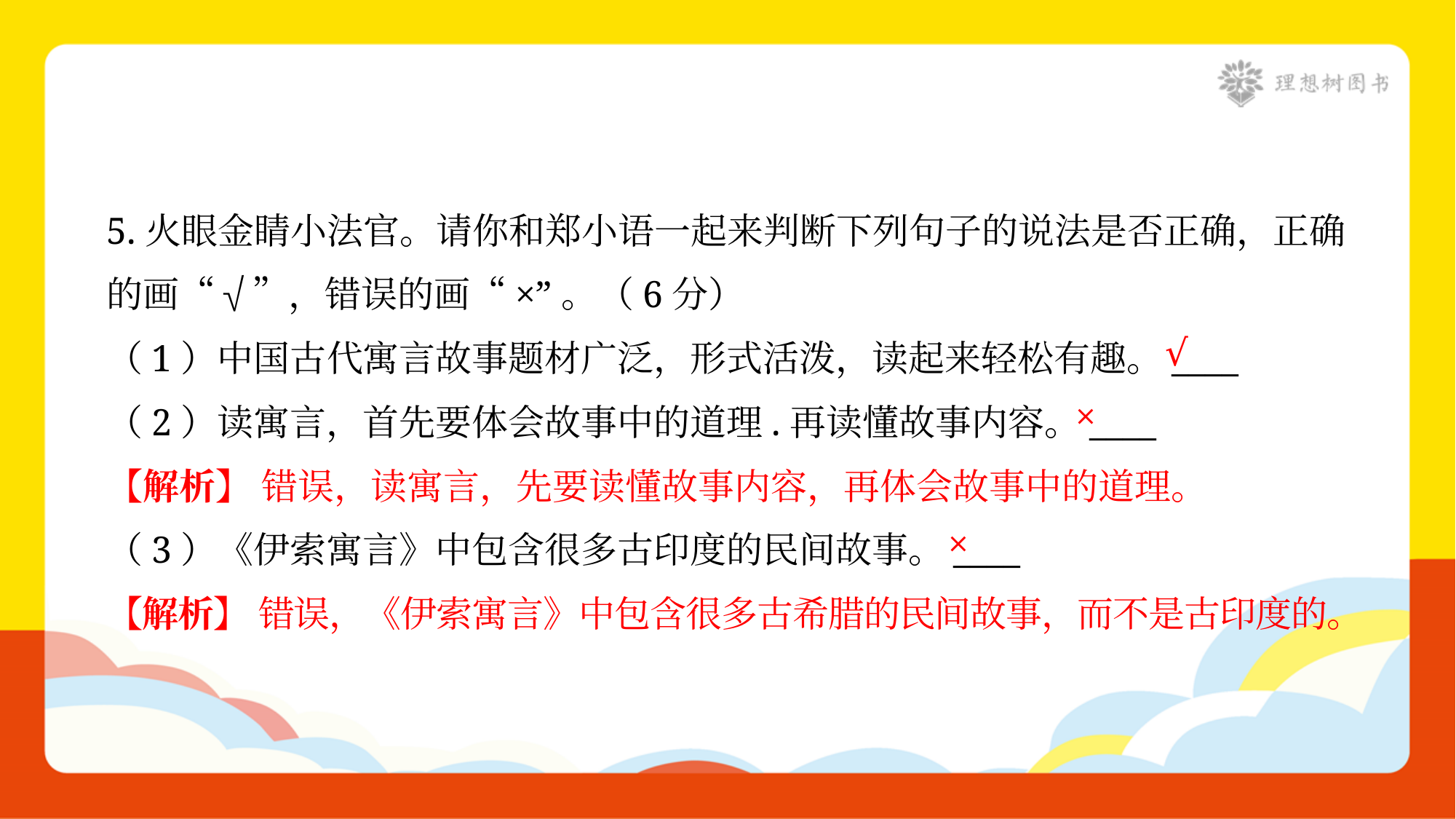

5.火眼金睛小法官。请你和郑小语一起来判断下列句子的说法是否正确，正确
的画“√”，错误的画“×”。（6分）
√
（1）中国古代寓言故事题材广泛，形式活泼，读起来轻松有趣。____
×
（2）读寓言，首先要体会故事中的道理.再读懂故事内容。____
【解析】 错误，读寓言，先要读懂故事内容，再体会故事中的道理。
×
（3）《伊索寓言》中包含很多古印度的民间故事。____
【解析】 错误，《伊索寓言》中包含很多古希腊的民间故事，而不是古印度的。